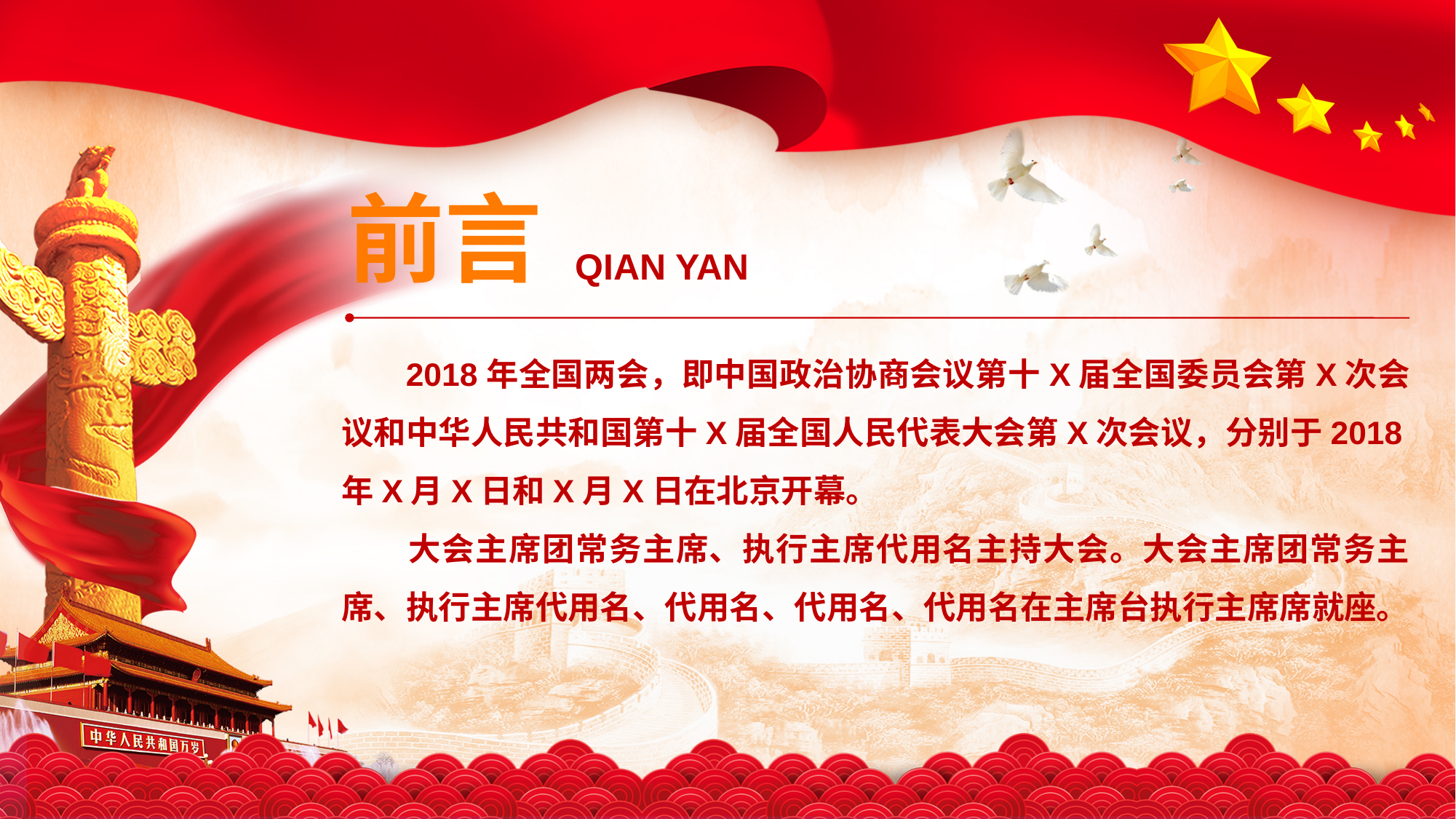

前言
QIAN YAN

       2018年全国两会，即中国政治协商会议第十X届全国委员会第X次会议和中华人民共和国第十X届全国人民代表大会第X次会议，分别于2018年X月X日和X月X日在北京开幕。
       大会主席团常务主席、执行主席代用名主持大会。大会主席团常务主席、执行主席代用名、代用名、代用名、代用名在主席台执行主席席就座。